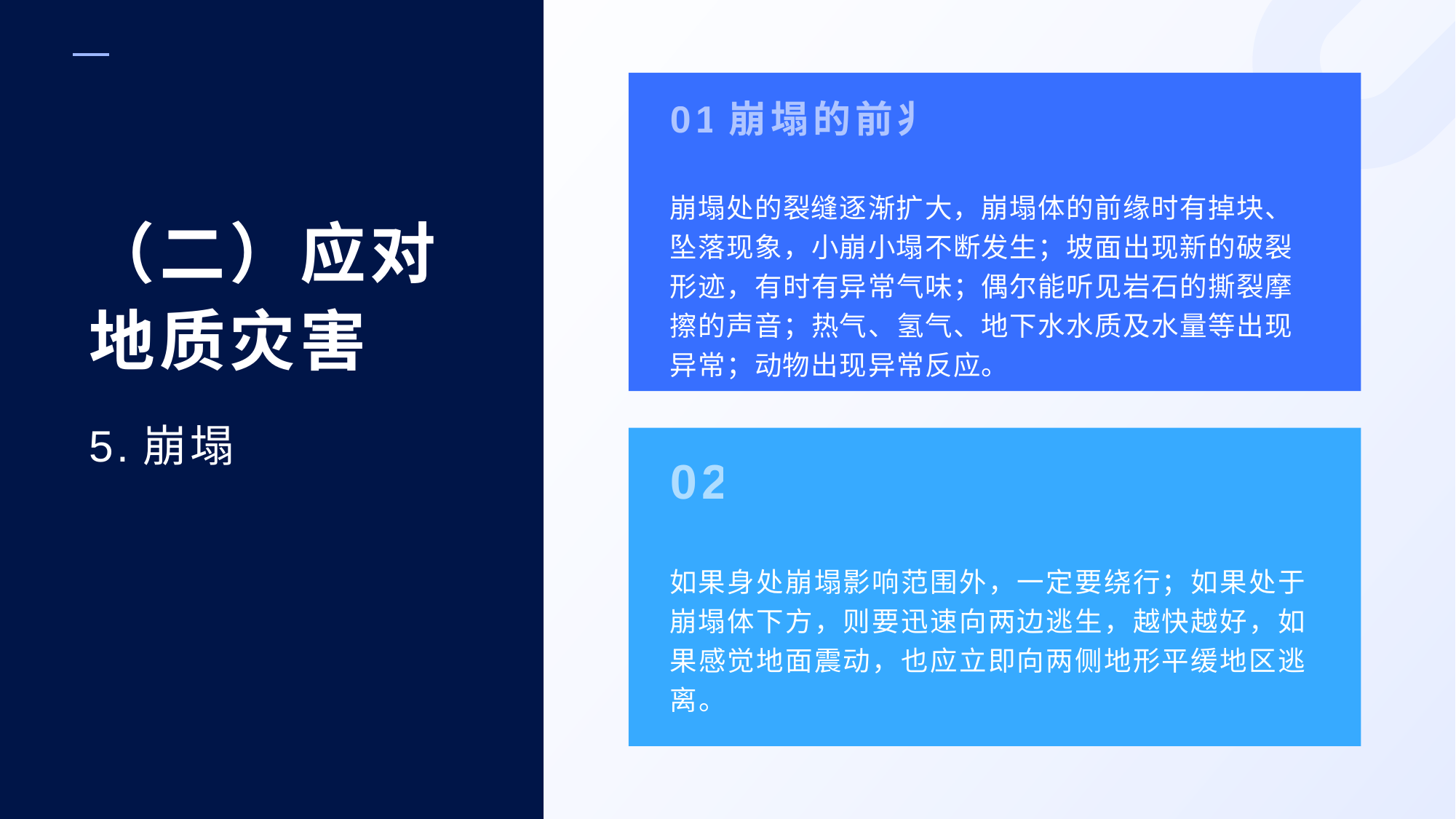

01崩塌的前兆
崩塌处的裂缝逐渐扩大，崩塌体的前缘时有掉块、坠落现象，小崩小塌不断发生；坡面出现新的破裂形迹，有时有异常气味；偶尔能听见岩石的撕裂摩擦的声音；热气、氢气、地下水水质及水量等出现异常；动物出现异常反应。
（二）应对地质灾害
5.崩塌

02
如果身处崩塌影响范围外，一定要绕行；如果处于崩塌体下方，则要迅速向两边逃生，越快越好，如果感觉地面震动，也应立即向两侧地形平缓地区逃离。